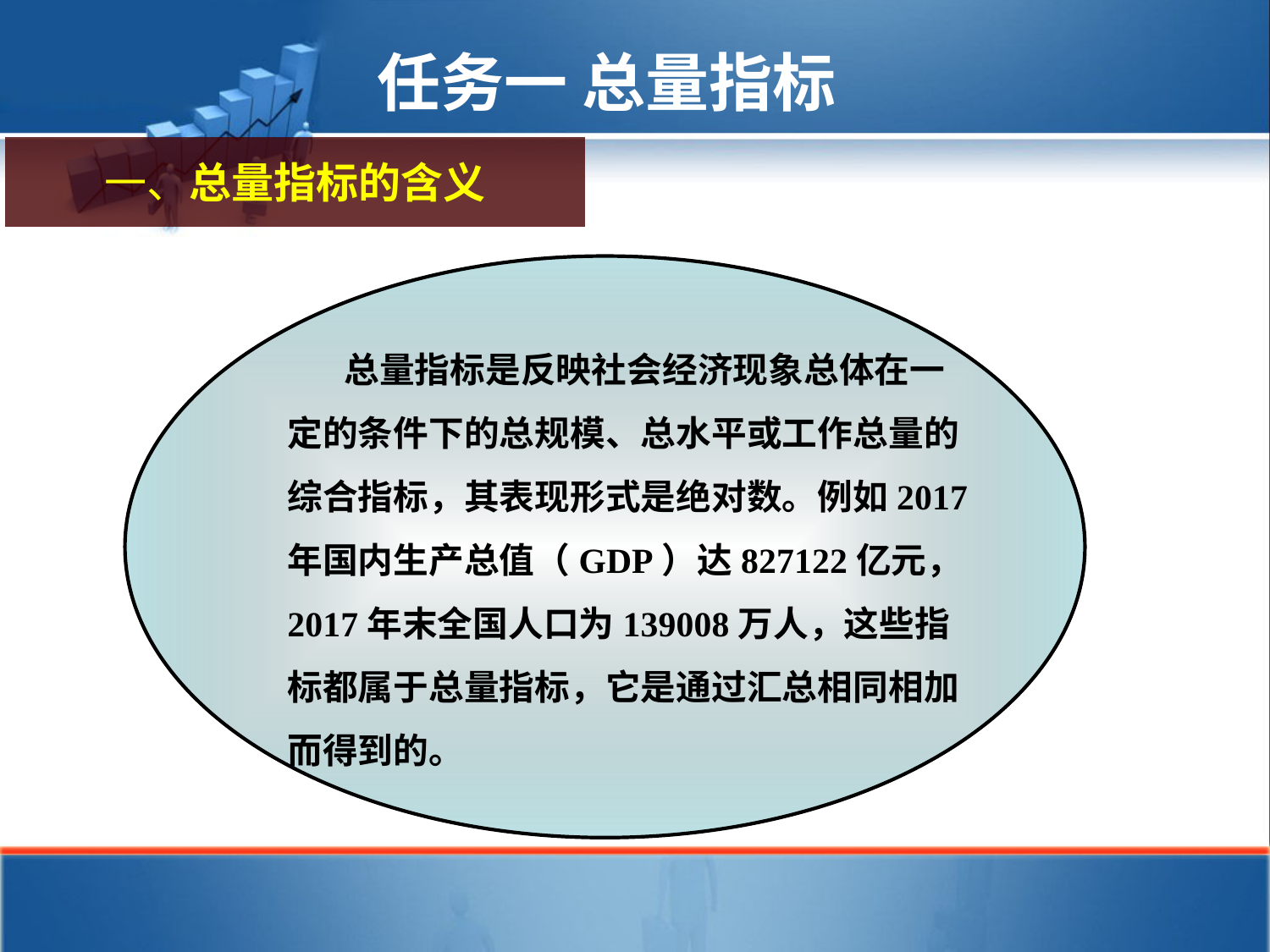

任务一 总量指标

一、总量指标的含义

      总量指标是反映社会经济现象总体在一定的条件下的总规模、总水平或工作总量的综合指标，其表现形式是绝对数。例如2017年国内生产总值（GDP）达827122亿元，2017年末全国人口为139008万人，这些指标都属于总量指标，它是通过汇总相同相加而得到的。